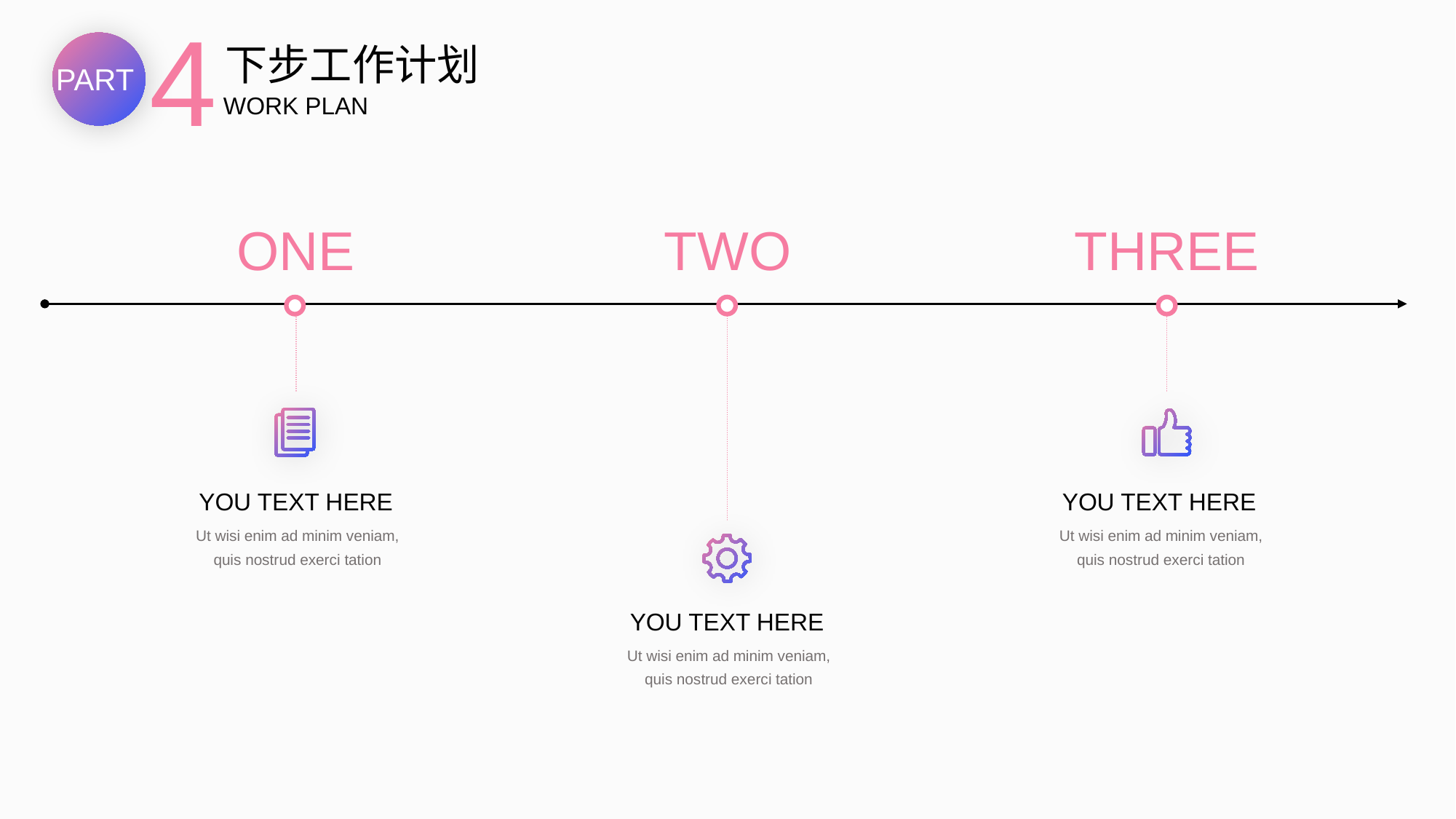

4

下步工作计划
PART
WORK PLAN
ONE
TWO
THREE

YOU TEXT HERE
YOU TEXT HERE
Ut wisi enim ad minim veniam, quis nostrud exerci tation
Ut wisi enim ad minim veniam, quis nostrud exerci tation

YOU TEXT HERE
Ut wisi enim ad minim veniam, quis nostrud exerci tation